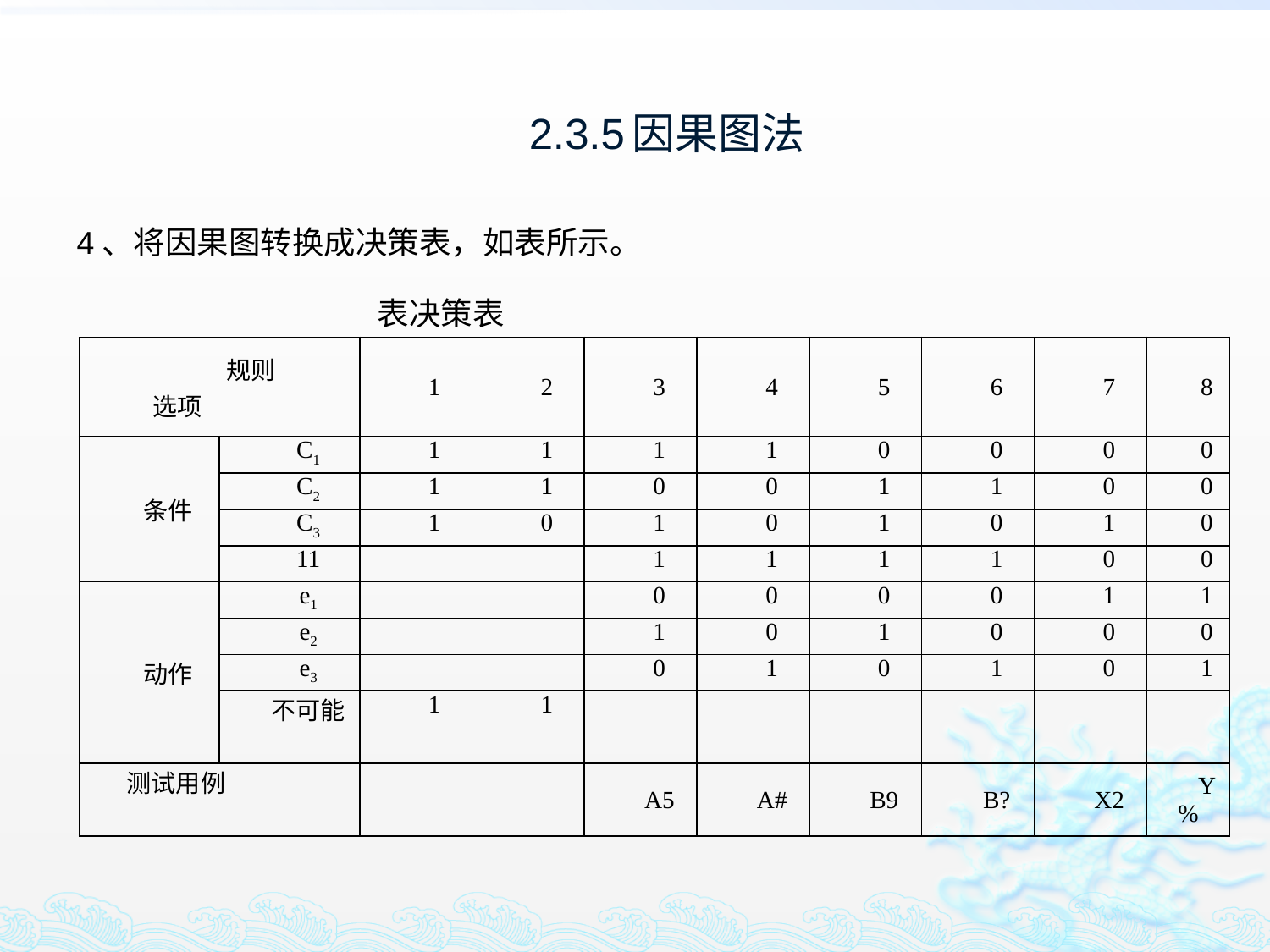

2.3.5因果图法
4、将因果图转换成决策表，如表所示。
表决策表
| 规则 选项 |  | 1 | 2 | 3 | 4 | 5 | 6 | 7 | 8 |
| --- | --- | --- | --- | --- | --- | --- | --- | --- | --- |
| 条件 | C1 | 1 | 1 | 1 | 1 | 0 | 0 | 0 | 0 |
|  | C2 | 1 | 1 | 0 | 0 | 1 | 1 | 0 | 0 |
|  | C3 | 1 | 0 | 1 | 0 | 1 | 0 | 1 | 0 |
|  | 11 |  |  | 1 | 1 | 1 | 1 | 0 | 0 |
| 动作 | e1 |  |  | 0 | 0 | 0 | 0 | 1 | 1 |
|  | e2 |  |  | 1 | 0 | 1 | 0 | 0 | 0 |
|  | e3 |  |  | 0 | 1 | 0 | 1 | 0 | 1 |
|  | 不可能 | 1 | 1 |  |  |  |  |  |  |
| 测试用例 |  |  |  | A5 | A# | B9 | B? | X2 | Y% |